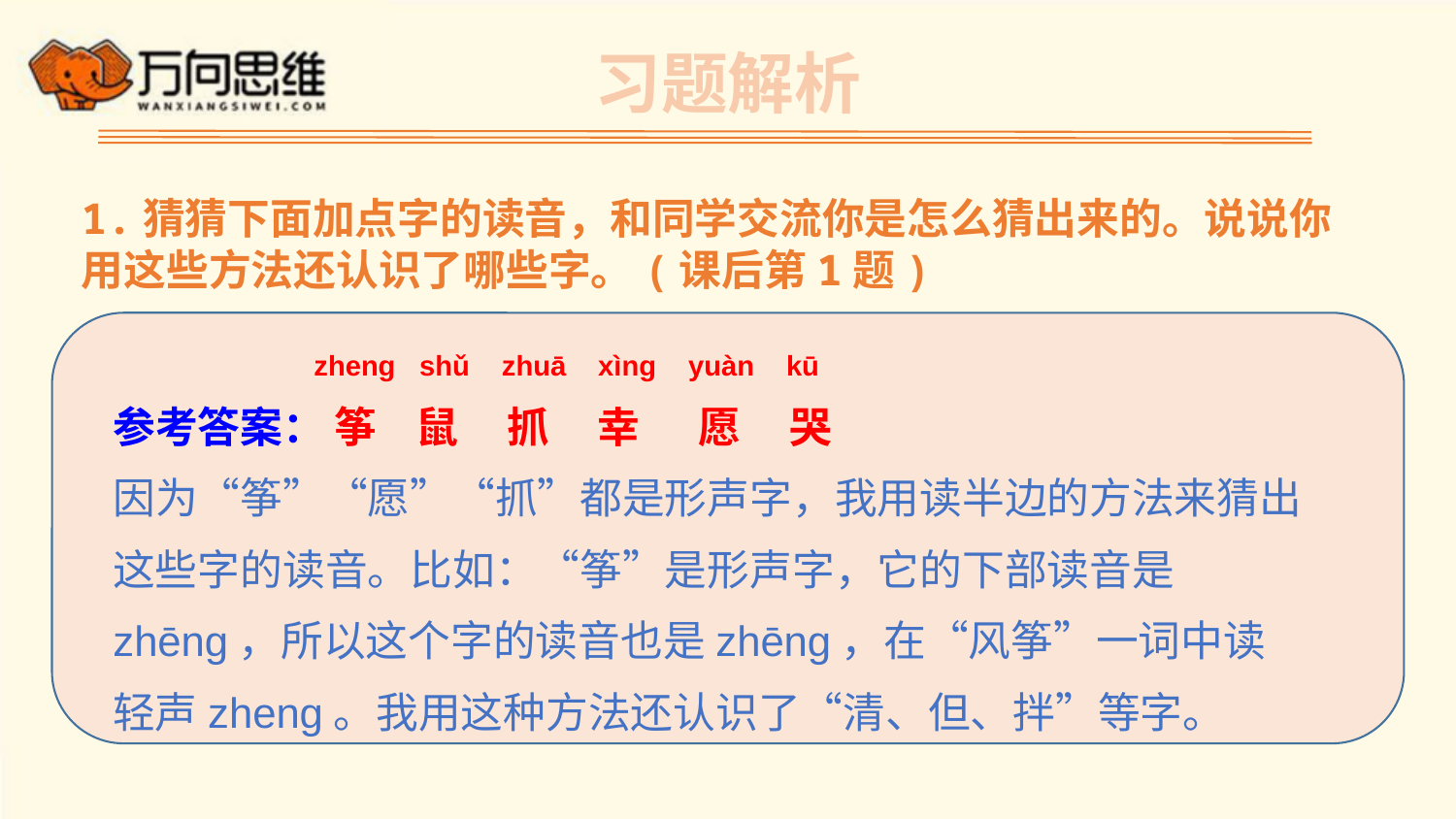

习题解析

1.猜猜下面加点字的读音，和同学交流你是怎么猜出来的。说说你用这些方法还认识了哪些字。(课后第1题)

zhenɡ   shǔ    zhuā    xìng    yuàn    kū
参考答案： 筝    鼠     抓     幸      愿     哭
因为“筝”“愿”“抓”都是形声字，我用读半边的方法来猜出这些字的读音。比如：“筝”是形声字，它的下部读音是zhēnɡ，所以这个字的读音也是zhēnɡ，在“风筝”一词中读轻声zhenɡ。我用这种方法还认识了“清、但、拌”等字。